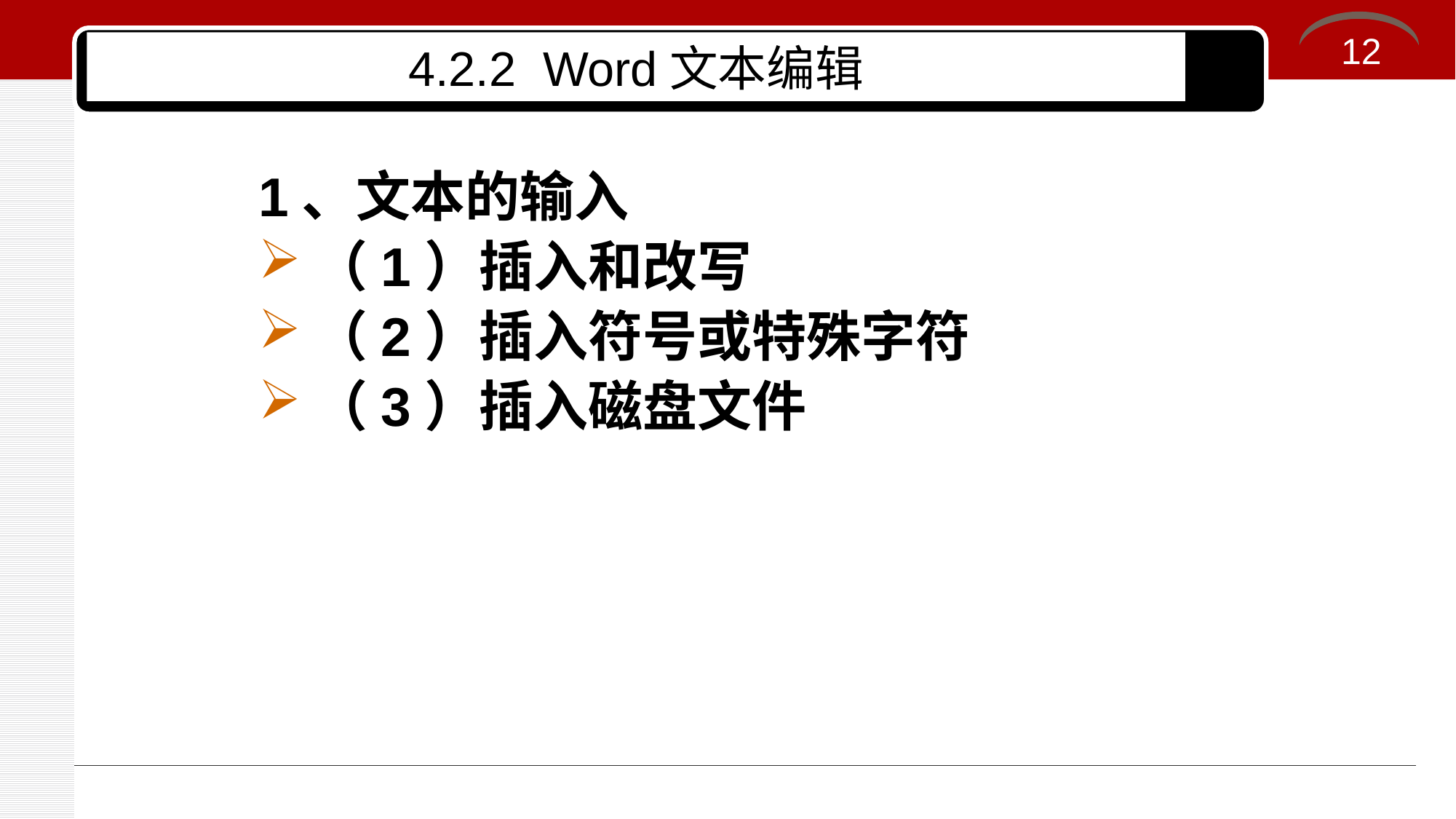

12
4.2.2  Word文本编辑
1、文本的输入
（1）插入和改写
（2）插入符号或特殊字符
（3）插入磁盘文件